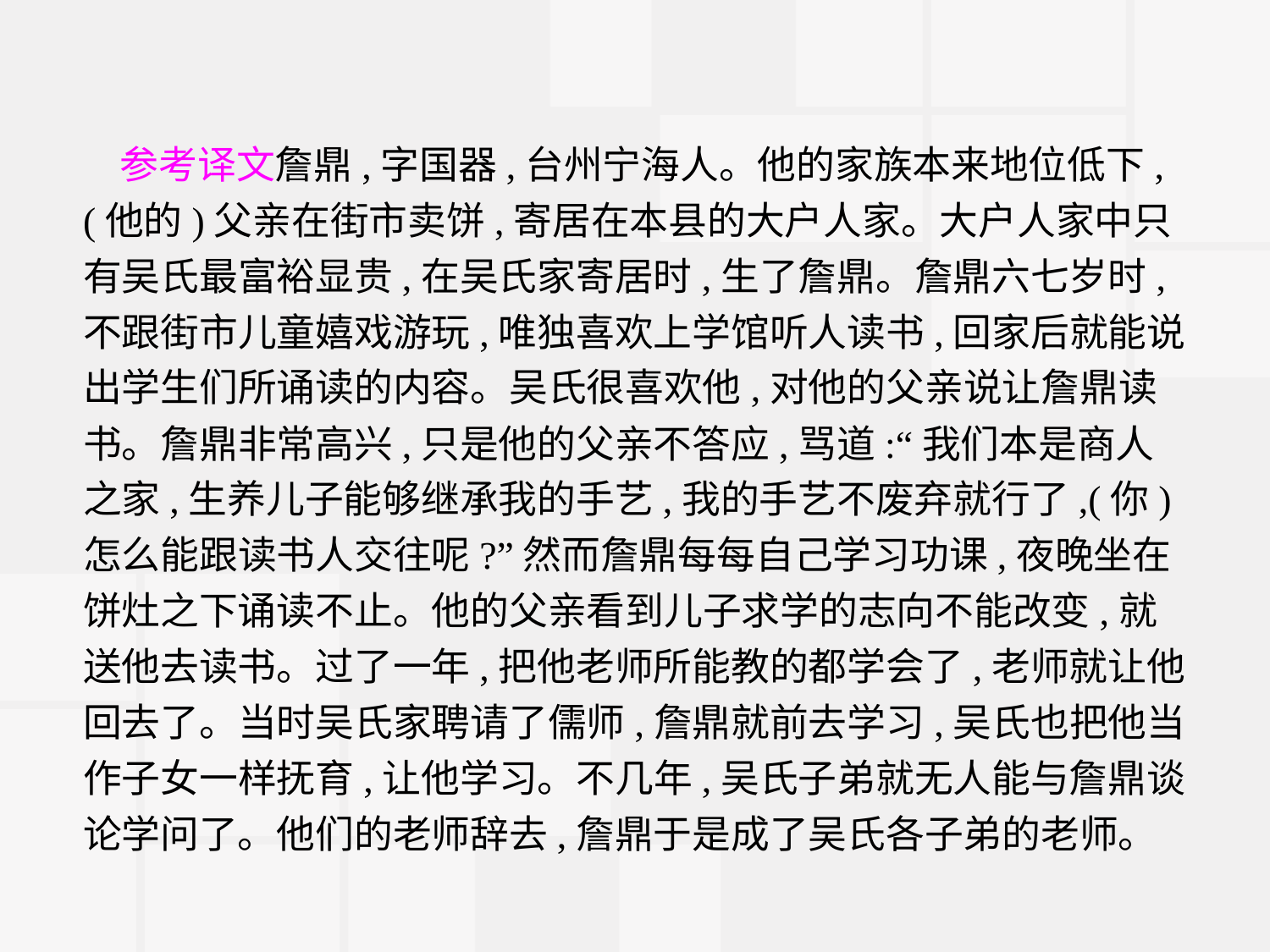

参考译文詹鼎,字国器,台州宁海人。他的家族本来地位低下,(他的)父亲在街市卖饼,寄居在本县的大户人家。大户人家中只有吴氏最富裕显贵,在吴氏家寄居时,生了詹鼎。詹鼎六七岁时,不跟街市儿童嬉戏游玩,唯独喜欢上学馆听人读书,回家后就能说出学生们所诵读的内容。吴氏很喜欢他,对他的父亲说让詹鼎读书。詹鼎非常高兴,只是他的父亲不答应,骂道:“我们本是商人之家,生养儿子能够继承我的手艺,我的手艺不废弃就行了,(你)怎么能跟读书人交往呢?”然而詹鼎每每自己学习功课,夜晚坐在饼灶之下诵读不止。他的父亲看到儿子求学的志向不能改变,就送他去读书。过了一年,把他老师所能教的都学会了,老师就让他回去了。当时吴氏家聘请了儒师,詹鼎就前去学习,吴氏也把他当作子女一样抚育,让他学习。不几年,吴氏子弟就无人能与詹鼎谈论学问了。他们的老师辞去,詹鼎于是成了吴氏各子弟的老师。